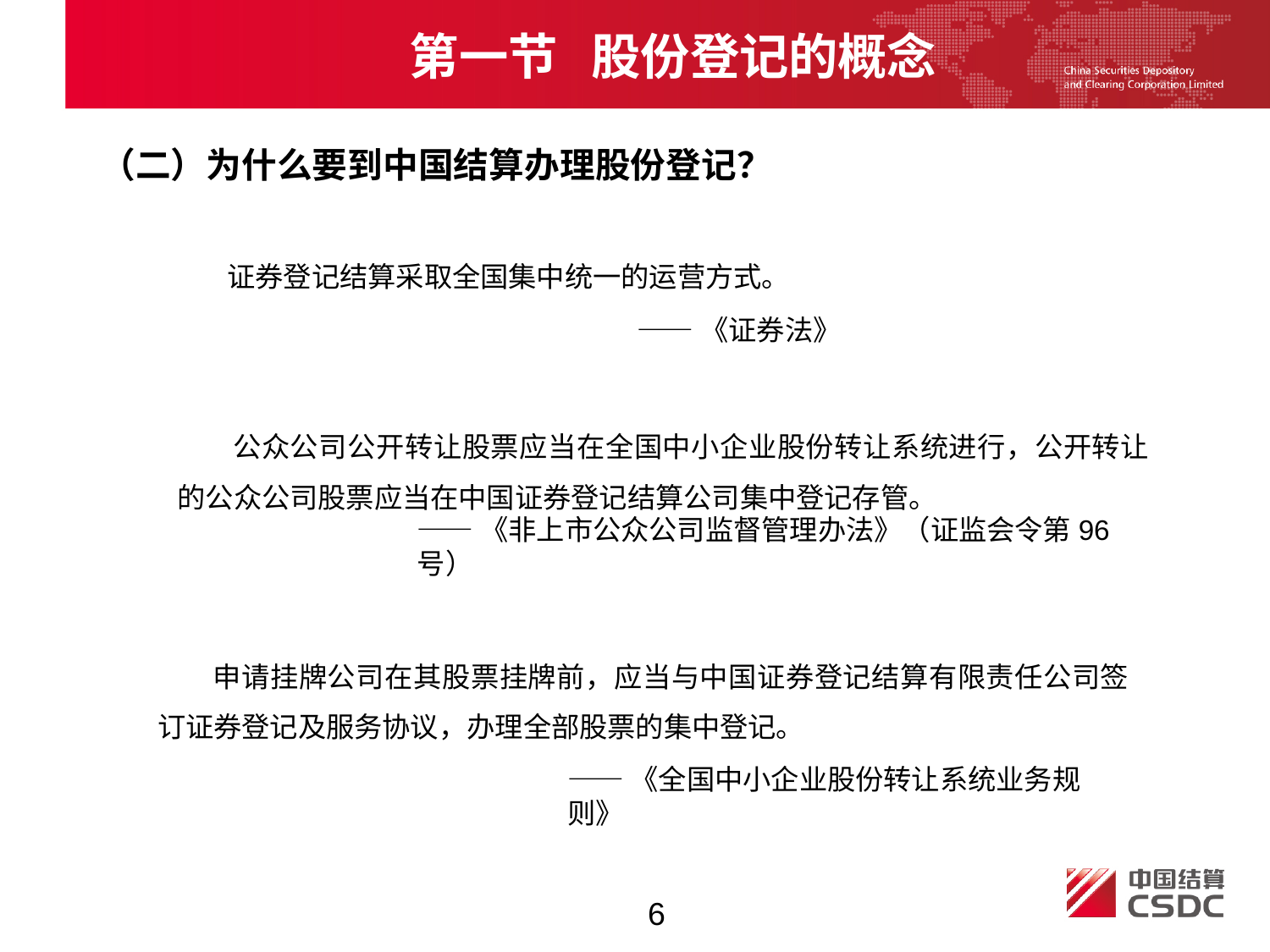

第一节   股份登记的概念
（二）为什么要到中国结算办理股份登记？
证券登记结算采取全国集中统一的运营方式。
——《证券法》
       公众公司公开转让股票应当在全国中小企业股份转让系统进行，公开转让的公众公司股票应当在中国证券登记结算公司集中登记存管。
——《非上市公众公司监督管理办法》（证监会令第96号）
       申请挂牌公司在其股票挂牌前，应当与中国证券登记结算有限责任公司签订证券登记及服务协议，办理全部股票的集中登记。
——《全国中小企业股份转让系统业务规则》
6